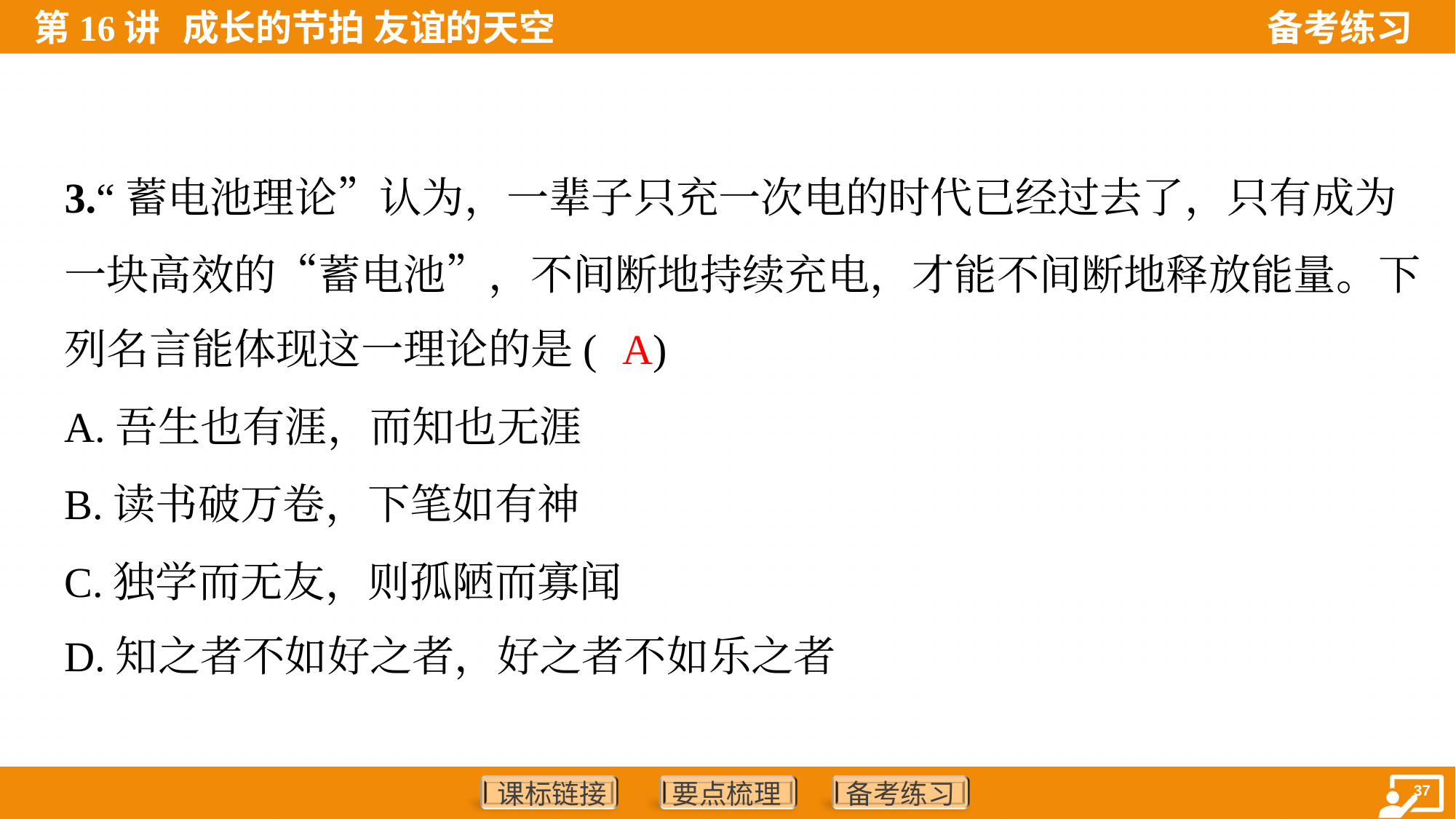

3.“蓄电池理论”认为，一辈子只充一次电的时代已经过去了，只有成为
一块高效的“蓄电池”，不间断地持续充电，才能不间断地释放能量。下
列名言能体现这一理论的是(     )
A
A.吾生也有涯，而知也无涯
B.读书破万卷，下笔如有神
C.独学而无友，则孤陋而寡闻
D.知之者不如好之者，好之者不如乐之者